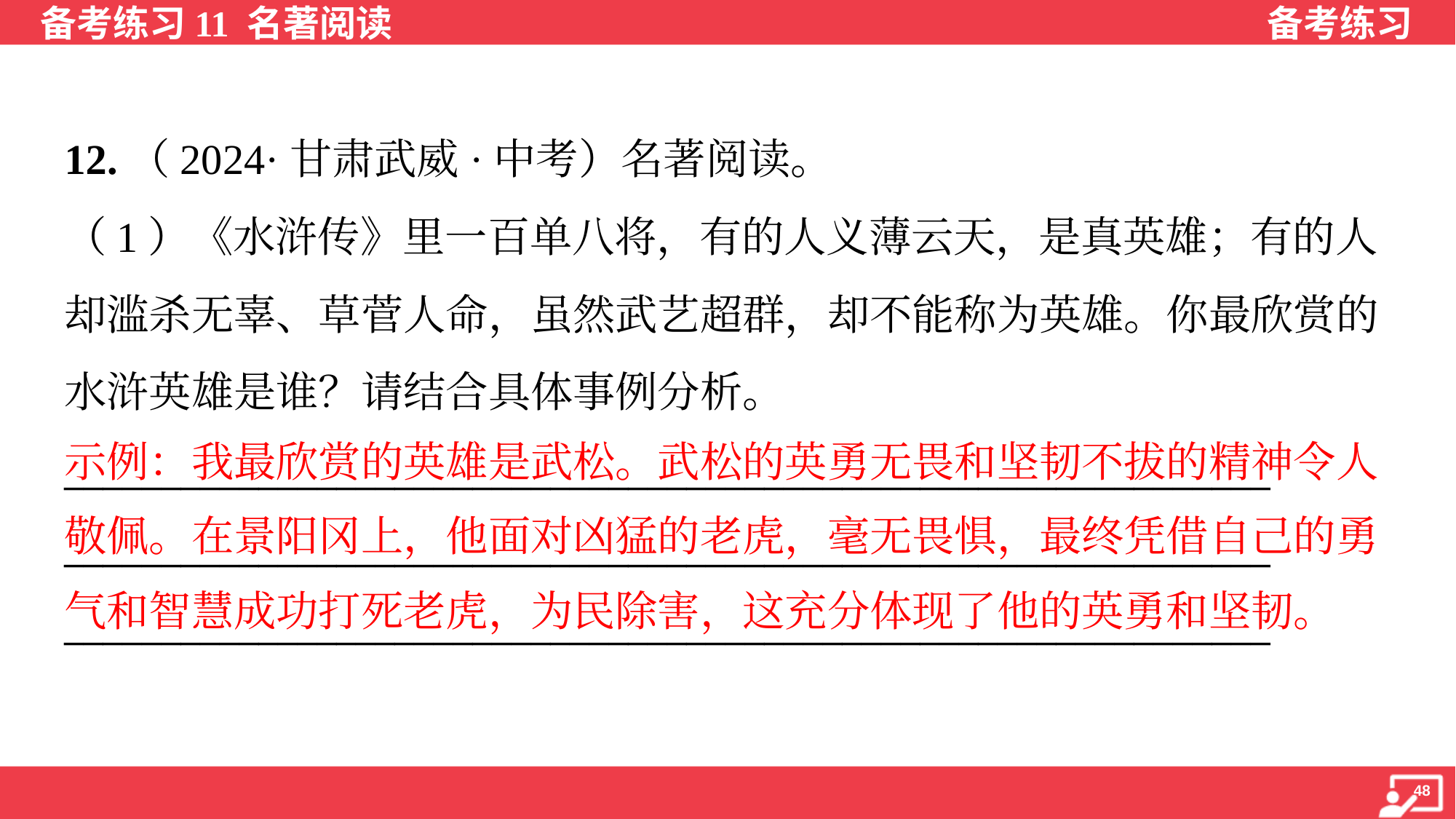

12.（2024·甘肃武威·中考）名著阅读。
（1）《水浒传》里一百单八将，有的人义薄云天，是真英雄；有的人
却滥杀无辜、草菅人命，虽然武艺超群，却不能称为英雄。你最欣赏的
水浒英雄是谁？请结合具体事例分析。
______________________________________________________________
______________________________________________________________
______________________________________________________________
示例：我最欣赏的英雄是武松。武松的英勇无畏和坚韧不拔的精神令人
敬佩。在景阳冈上，他面对凶猛的老虎，毫无畏惧，最终凭借自己的勇
气和智慧成功打死老虎，为民除害，这充分体现了他的英勇和坚韧。